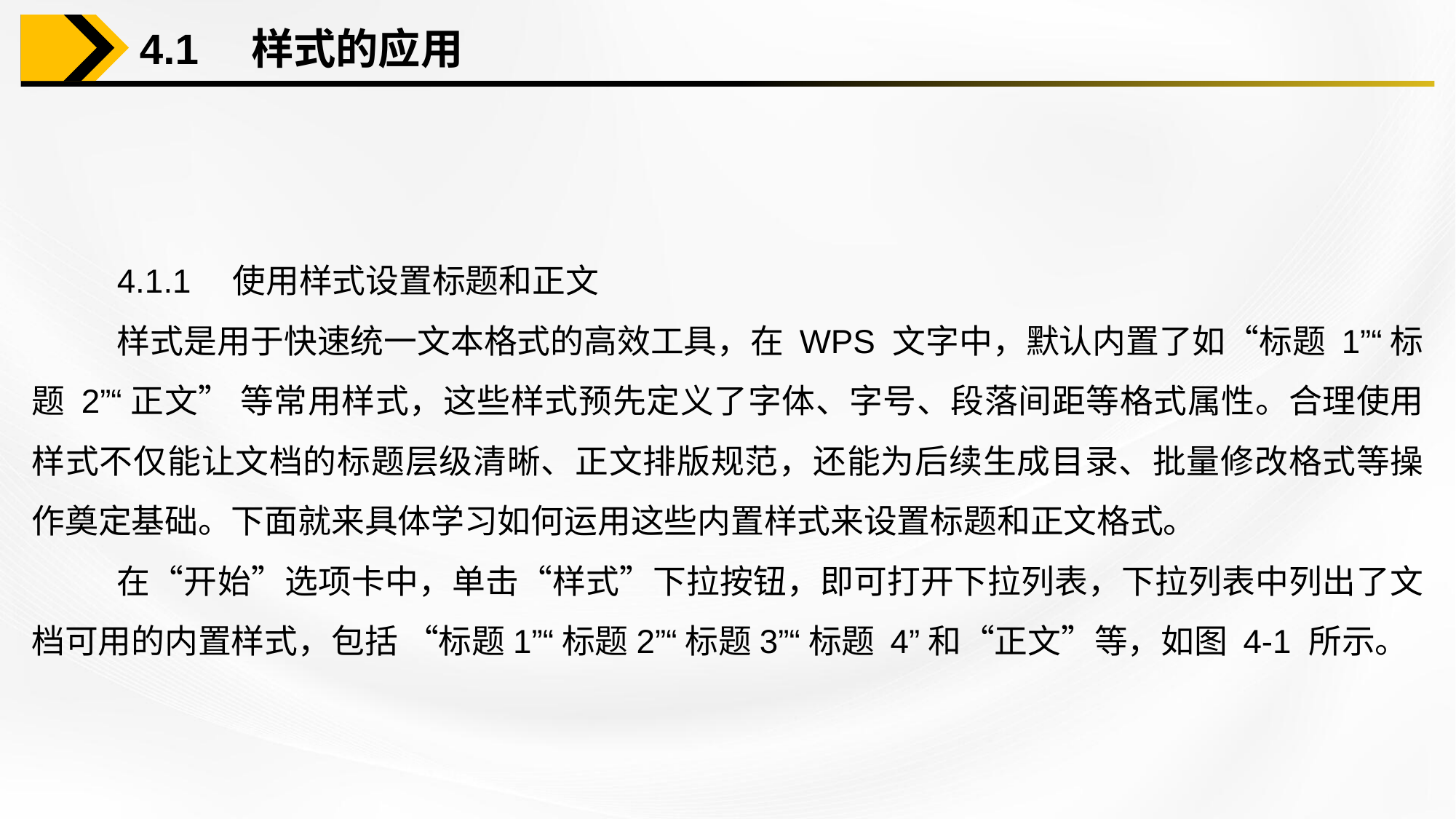

4.1　样式的应用
4.1.1　使用样式设置标题和正文
样式是用于快速统一文本格式的高效工具，在 WPS 文字中，默认内置了如“标题 1”“标题 2”“正文” 等常用样式，这些样式预先定义了字体、字号、段落间距等格式属性。合理使用样式不仅能让文档的标题层级清晰、正文排版规范，还能为后续生成目录、批量修改格式等操作奠定基础。下面就来具体学习如何运用这些内置样式来设置标题和正文格式。
在“开始”选项卡中，单击“样式”下拉按钮，即可打开下拉列表，下拉列表中列出了文档可用的内置样式，包括 “标题1”“标题2”“标题3”“标题 4”和“正文”等，如图 4-1 所示。